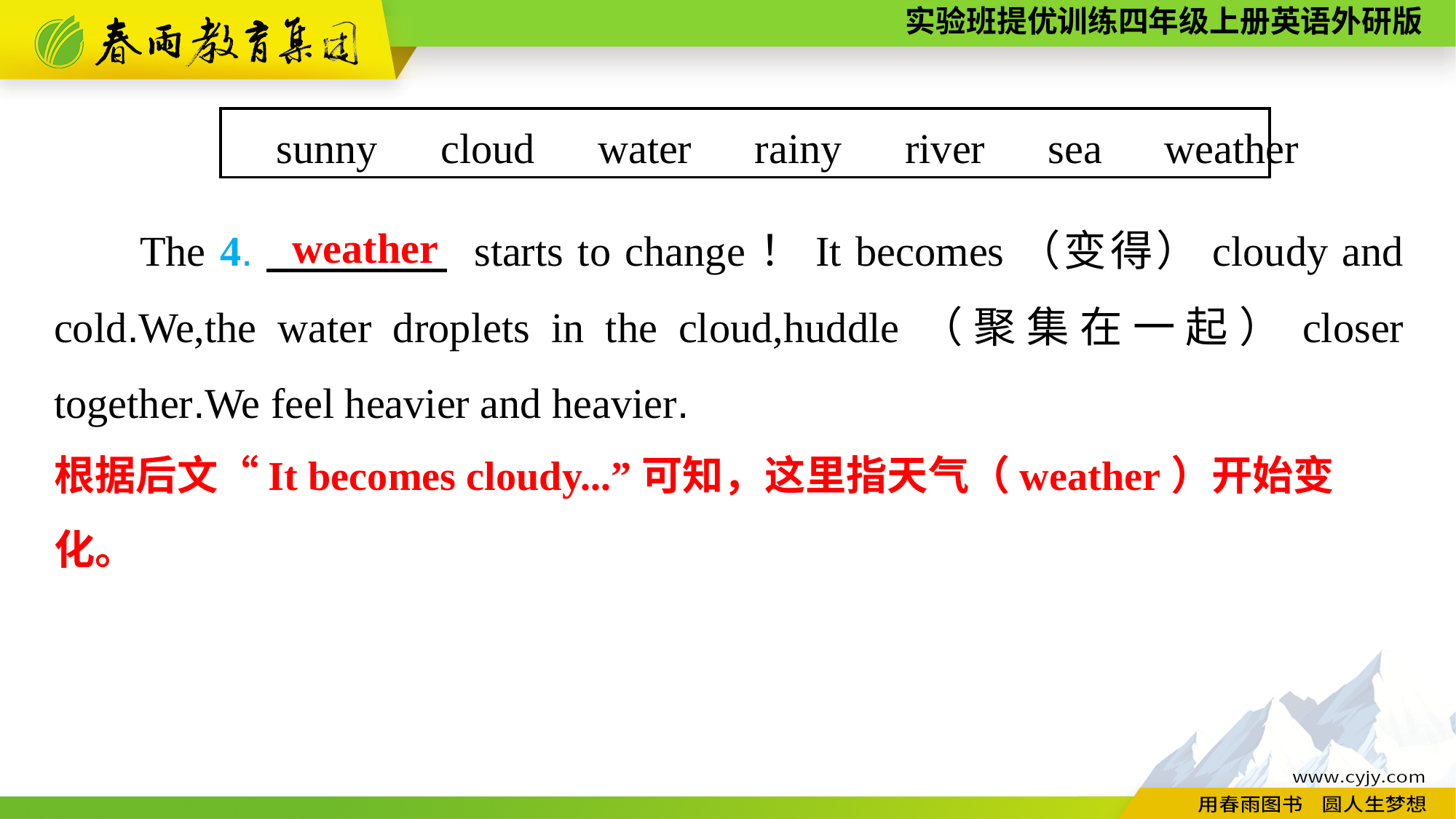

sunny　cloud　water　rainy　river　sea　weather

weather
The 4.　　　　 starts to change！It becomes（变得）cloudy and cold.We,the water droplets in the cloud,huddle（聚集在一起）closer together.We feel heavier and heavier.
根据后文“It becomes cloudy...”可知，这里指天气（weather）开始变化。